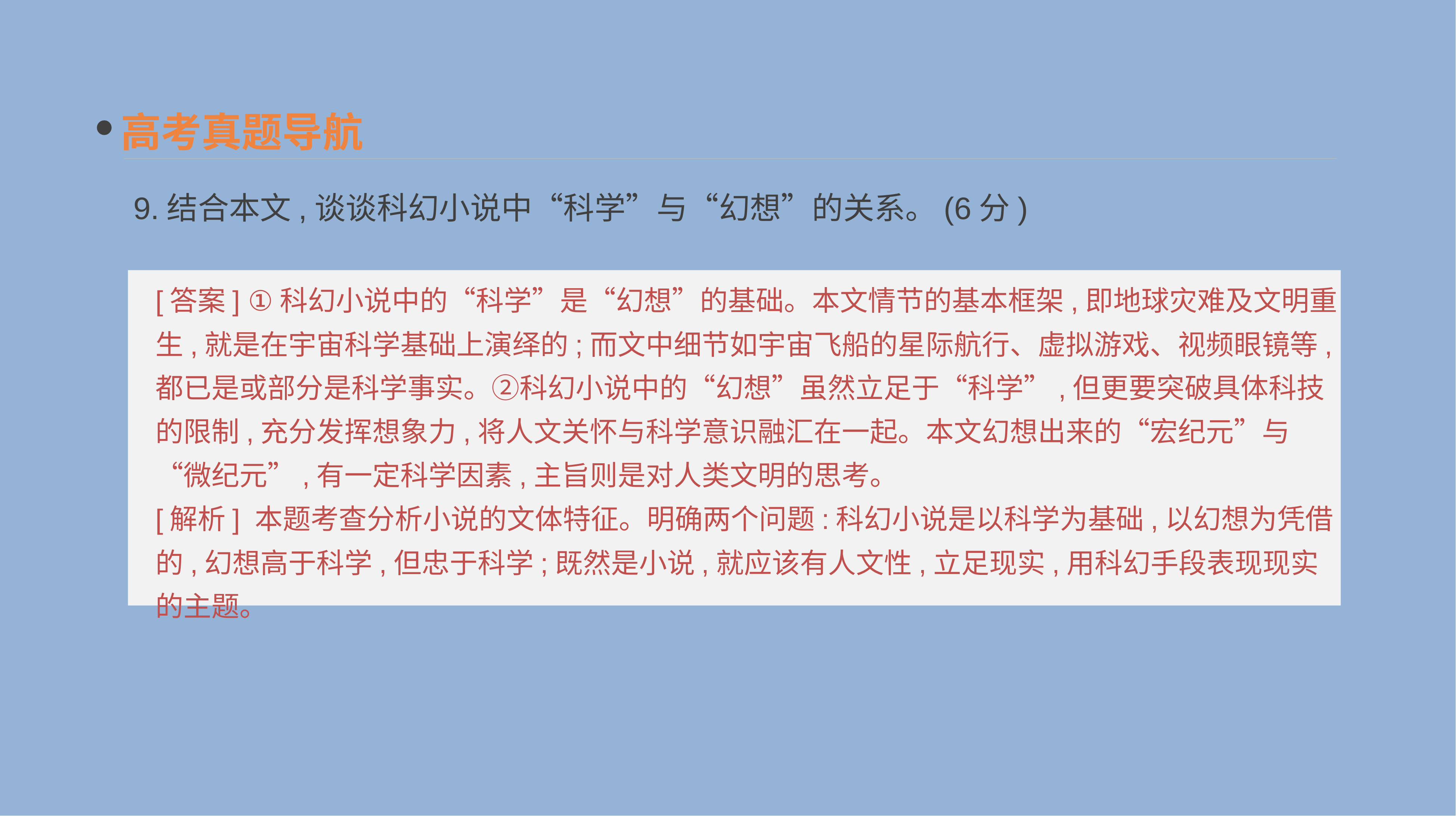

高考真题导航

9.结合本文,谈谈科幻小说中“科学”与“幻想”的关系。(6分)
[答案] ①科幻小说中的“科学”是“幻想”的基础。本文情节的基本框架,即地球灾难及文明重生,就是在宇宙科学基础上演绎的;而文中细节如宇宙飞船的星际航行、虚拟游戏、视频眼镜等,都已是或部分是科学事实。②科幻小说中的“幻想”虽然立足于“科学”,但更要突破具体科技的限制,充分发挥想象力,将人文关怀与科学意识融汇在一起。本文幻想出来的“宏纪元”与“微纪元”,有一定科学因素,主旨则是对人类文明的思考。
[解析] 本题考查分析小说的文体特征。明确两个问题:科幻小说是以科学为基础,以幻想为凭借的,幻想高于科学,但忠于科学;既然是小说,就应该有人文性,立足现实,用科幻手段表现现实的主题。